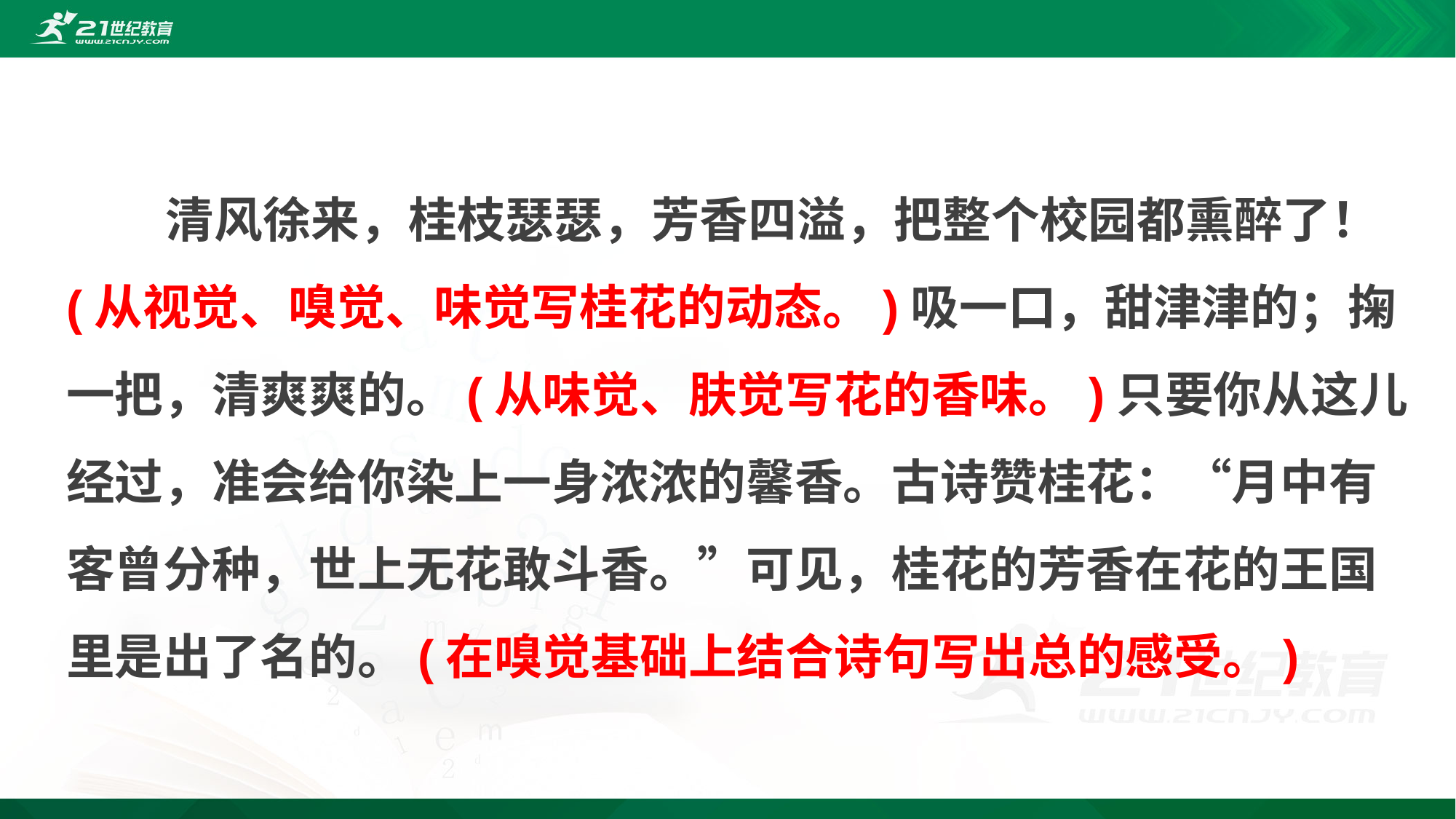

清风徐来，桂枝瑟瑟，芳香四溢，把整个校园都熏醉了！(从视觉、嗅觉、味觉写桂花的动态。)吸一口，甜津津的；掬一把，清爽爽的。(从味觉、肤觉写花的香味。)只要你从这儿经过，准会给你染上一身浓浓的馨香。古诗赞桂花：“月中有客曾分种，世上无花敢斗香。”可见，桂花的芳香在花的王国里是出了名的。(在嗅觉基础上结合诗句写出总的感受。)